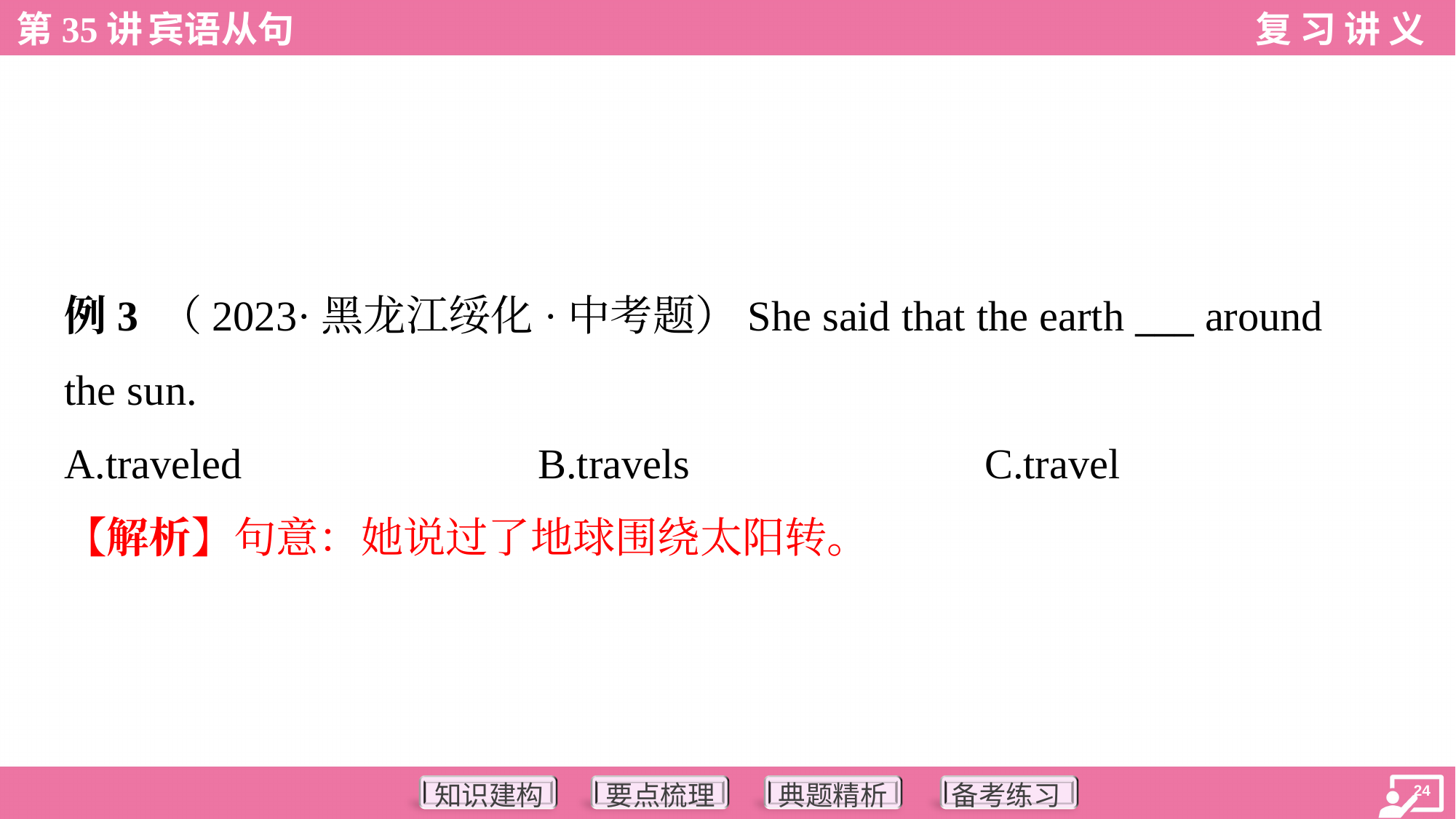

例3 （2023·黑龙江绥化·中考题）She said that the earth ___ around
the sun.
A.traveled	B.travels	C.travel
【解析】句意：她说过了地球围绕太阳转。